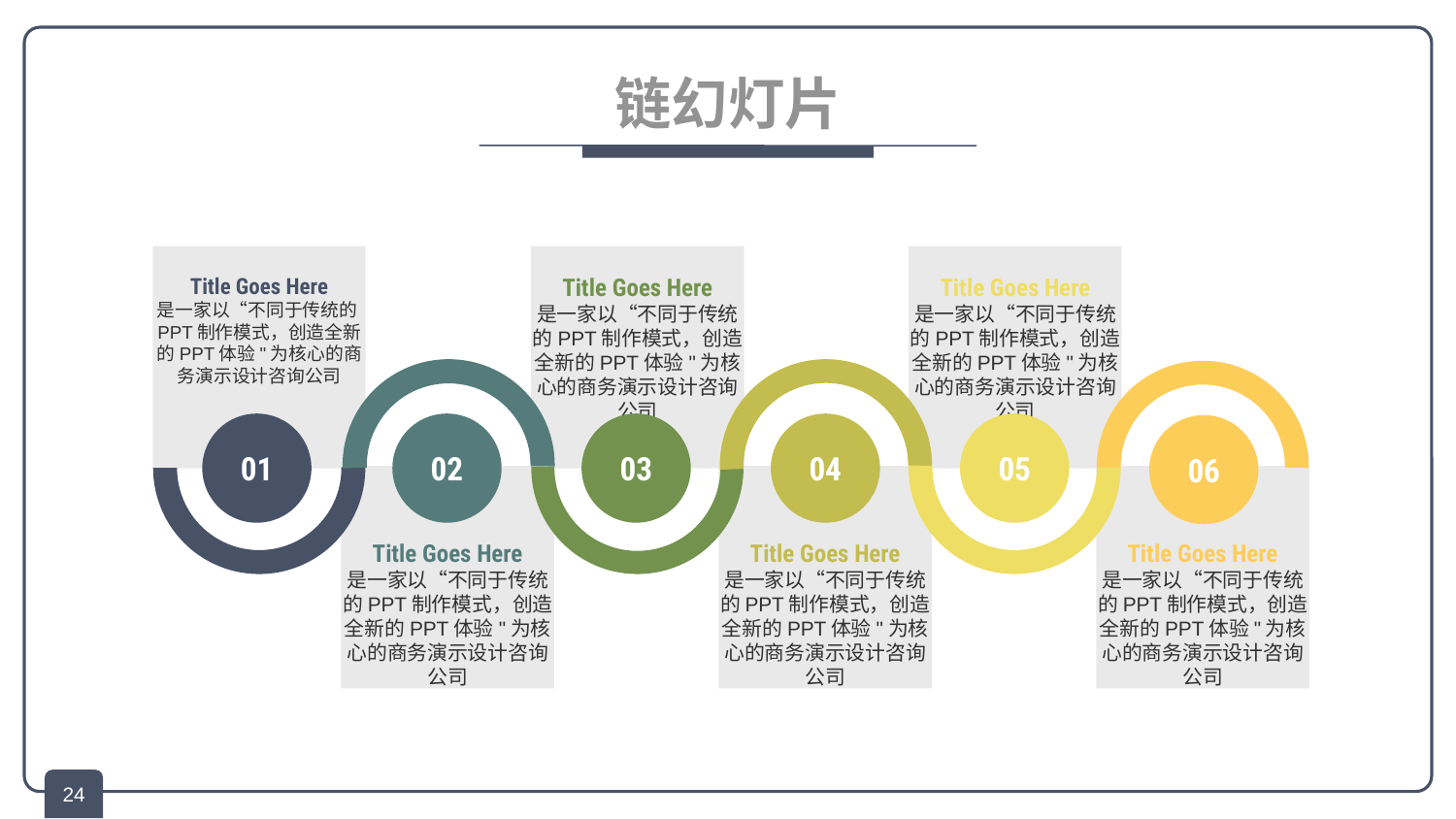

# 链幻灯片

Title Goes Here
是一家以“不同于传统的PPT制作模式，创造全新的PPT体验"为核心的商务演示设计咨询公司
Title Goes Here
是一家以“不同于传统的PPT制作模式，创造全新的PPT体验"为核心的商务演示设计咨询公司
Title Goes Here
是一家以“不同于传统的PPT制作模式，创造全新的PPT体验"为核心的商务演示设计咨询公司

01
02
03
04
05
06

Title Goes Here
是一家以“不同于传统的PPT制作模式，创造全新的PPT体验"为核心的商务演示设计咨询公司

Title Goes Here
是一家以“不同于传统的PPT制作模式，创造全新的PPT体验"为核心的商务演示设计咨询公司

Title Goes Here
是一家以“不同于传统的PPT制作模式，创造全新的PPT体验"为核心的商务演示设计咨询公司